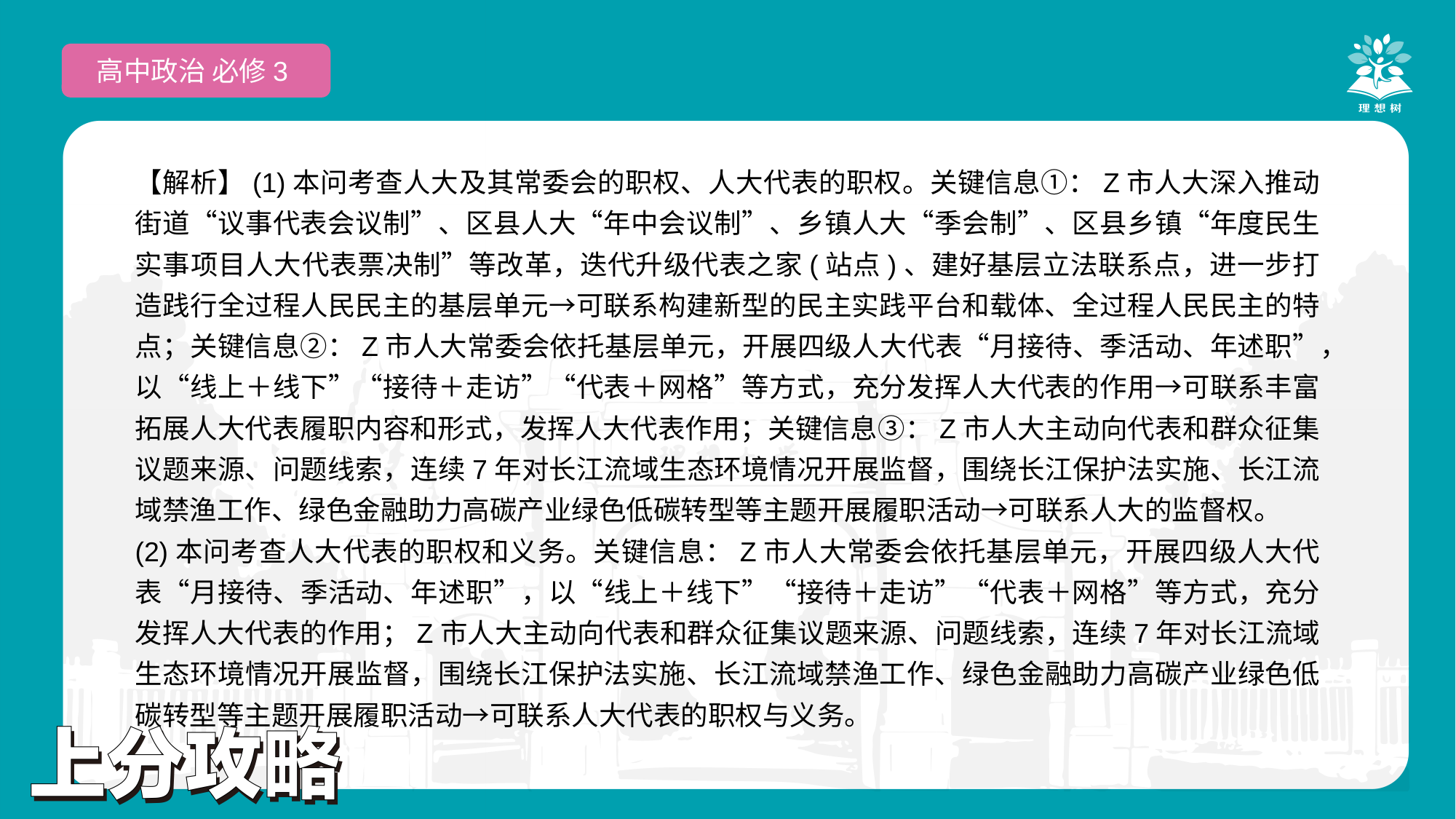

高中政治 必修3
【解析】(1)本问考查人大及其常委会的职权、人大代表的职权。关键信息①：Z市人大深入推动街道“议事代表会议制”、区县人大“年中会议制”、乡镇人大“季会制”、区县乡镇“年度民生实事项目人大代表票决制”等改革，迭代升级代表之家(站点)、建好基层立法联系点，进一步打造践行全过程人民民主的基层单元→可联系构建新型的民主实践平台和载体、全过程人民民主的特点；关键信息②：Z市人大常委会依托基层单元，开展四级人大代表“月接待、季活动、年述职”，以“线上＋线下”“接待＋走访”“代表＋网格”等方式，充分发挥人大代表的作用→可联系丰富拓展人大代表履职内容和形式，发挥人大代表作用；关键信息③：Z市人大主动向代表和群众征集议题来源、问题线索，连续7年对长江流域生态环境情况开展监督，围绕长江保护法实施、长江流域禁渔工作、绿色金融助力高碳产业绿色低碳转型等主题开展履职活动→可联系人大的监督权。
(2)本问考查人大代表的职权和义务。关键信息：Z市人大常委会依托基层单元，开展四级人大代表“月接待、季活动、年述职”，以“线上＋线下”“接待＋走访”“代表＋网格”等方式，充分发挥人大代表的作用；Z市人大主动向代表和群众征集议题来源、问题线索，连续7年对长江流域生态环境情况开展监督，围绕长江保护法实施、长江流域禁渔工作、绿色金融助力高碳产业绿色低碳转型等主题开展履职活动→可联系人大代表的职权与义务。